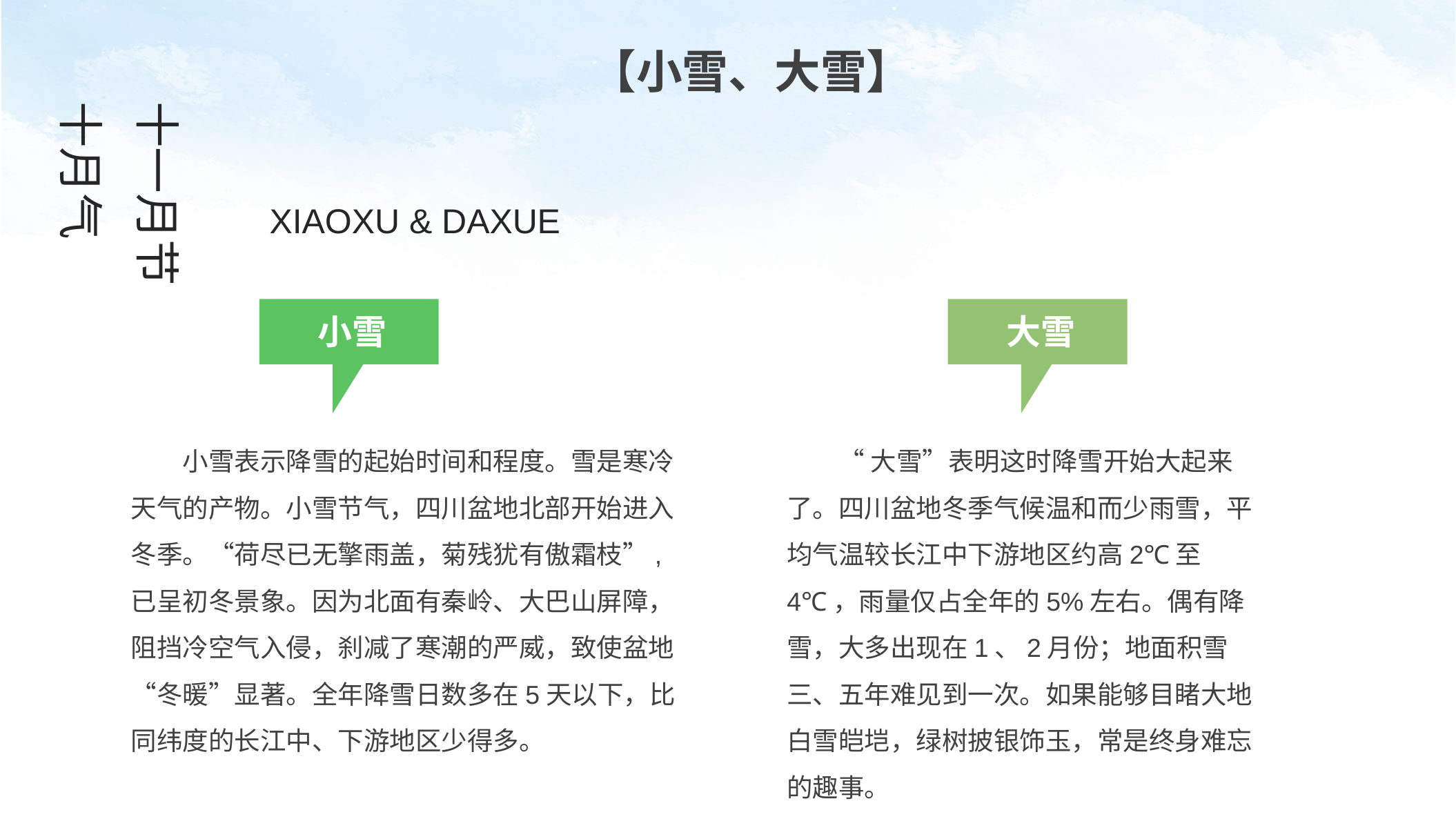

【小雪、大雪】
十月气
十一月节
XIAOXU & DAXUE

小雪
大雪
小雪表示降雪的起始时间和程度。雪是寒冷天气的产物。小雪节气，四川盆地北部开始进入冬季。“荷尽已无擎雨盖，菊残犹有傲霜枝”,已呈初冬景象。因为北面有秦岭、大巴山屏障，阻挡冷空气入侵，刹减了寒潮的严威，致使盆地“冬暖”显著。全年降雪日数多在5天以下，比同纬度的长江中、下游地区少得多。
“大雪”表明这时降雪开始大起来了。四川盆地冬季气候温和而少雨雪，平均气温较长江中下游地区约高2℃至4℃，雨量仅占全年的5%左右。偶有降雪，大多出现在1、2月份；地面积雪三、五年难见到一次。如果能够目睹大地白雪皑垲，绿树披银饰玉，常是终身难忘的趣事。